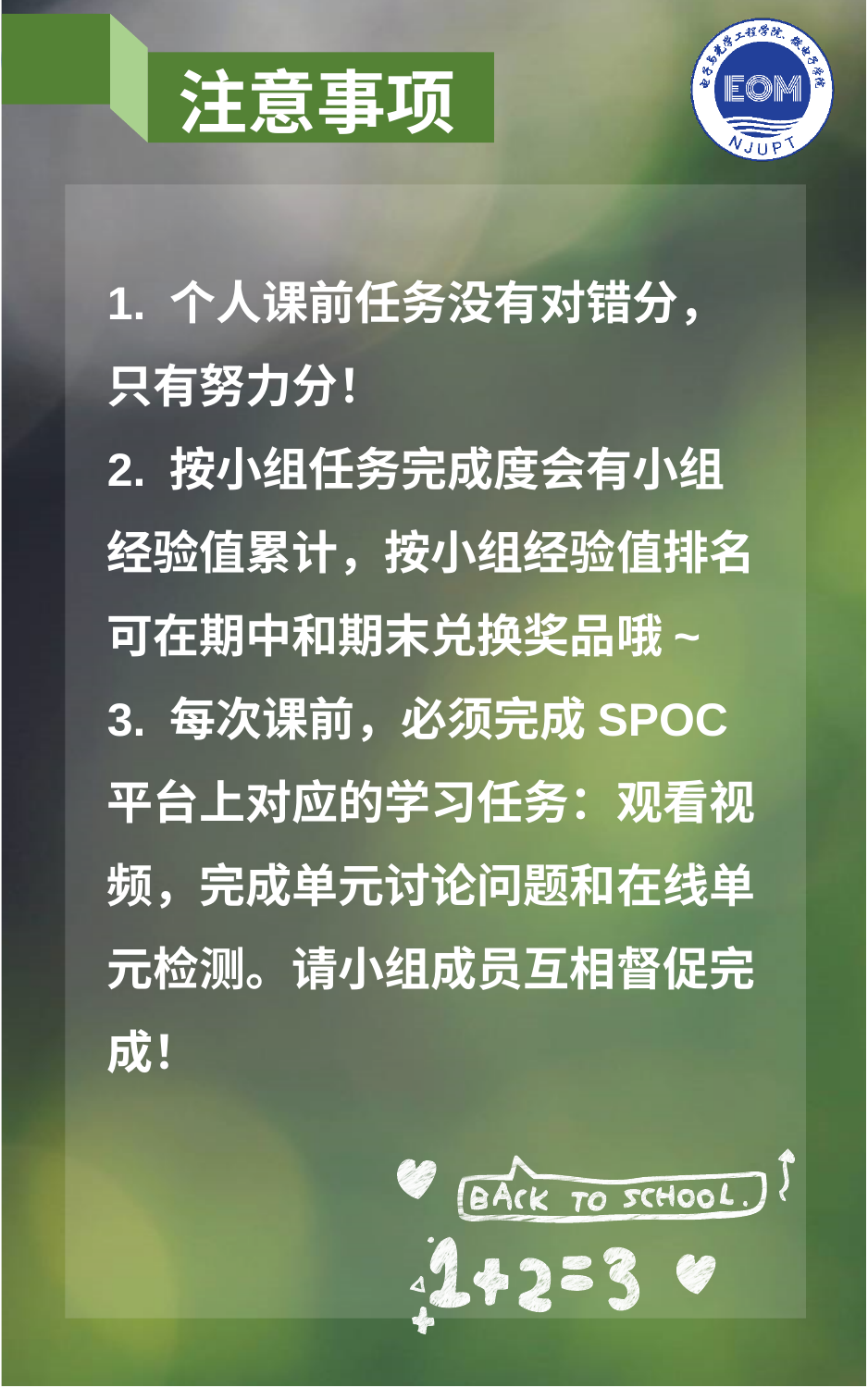

注意事项
1. 个人课前任务没有对错分，只有努力分！
2. 按小组任务完成度会有小组经验值累计，按小组经验值排名可在期中和期末兑换奖品哦~
3. 每次课前，必须完成SPOC平台上对应的学习任务：观看视频，完成单元讨论问题和在线单元检测。请小组成员互相督促完成！